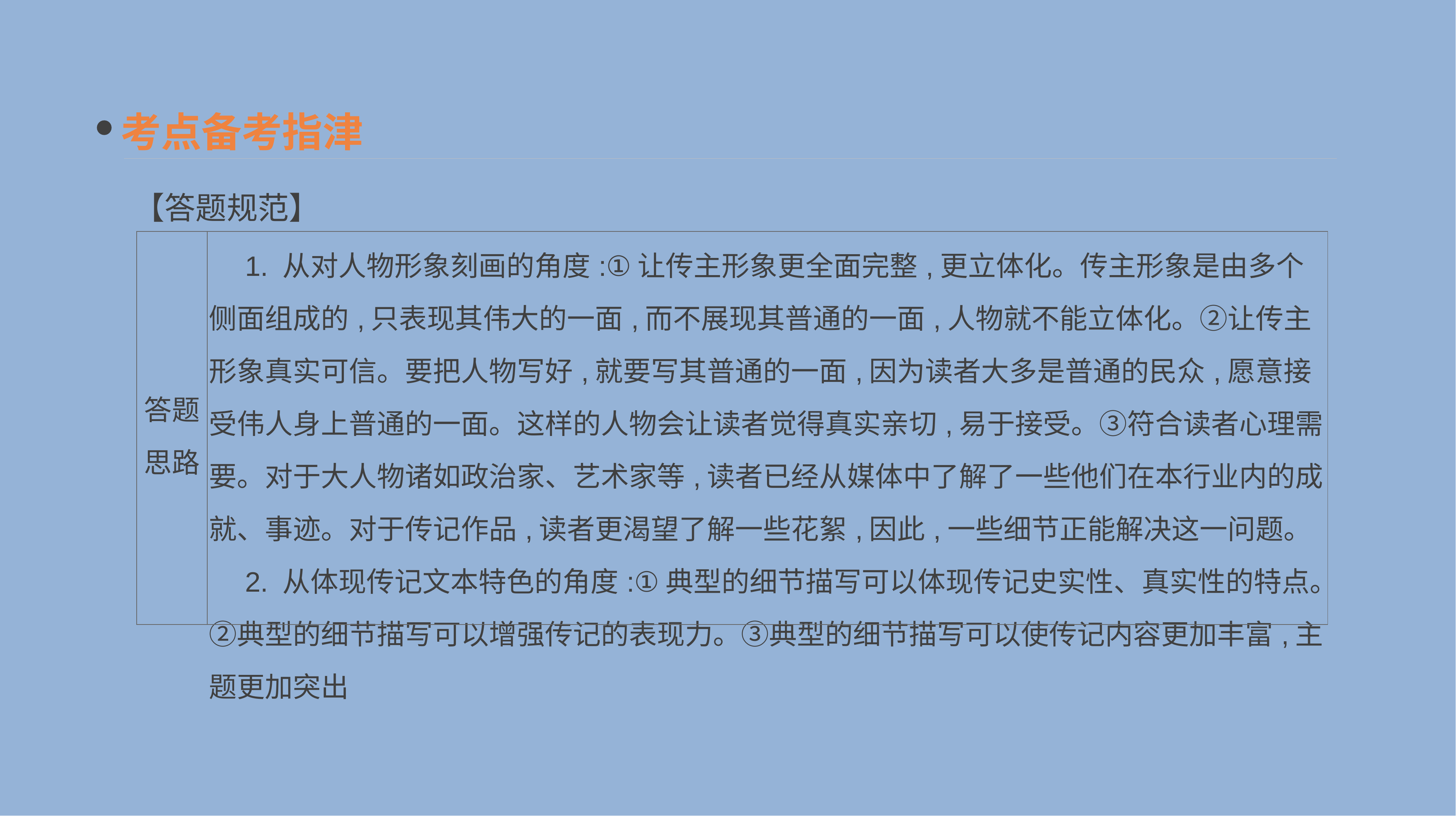

考点备考指津

【答题规范】
| 答题 思路 | 1. 从对人物形象刻画的角度:①让传主形象更全面完整,更立体化。传主形象是由多个侧面组成的,只表现其伟大的一面,而不展现其普通的一面,人物就不能立体化。②让传主形象真实可信。要把人物写好,就要写其普通的一面,因为读者大多是普通的民众,愿意接受伟人身上普通的一面。这样的人物会让读者觉得真实亲切,易于接受。③符合读者心理需要。对于大人物诸如政治家、艺术家等,读者已经从媒体中了解了一些他们在本行业内的成就、事迹。对于传记作品,读者更渴望了解一些花絮,因此,一些细节正能解决这一问题。 　2. 从体现传记文本特色的角度:①典型的细节描写可以体现传记史实性、真实性的特点。②典型的细节描写可以增强传记的表现力。③典型的细节描写可以使传记内容更加丰富,主题更加突出 |
| --- | --- |